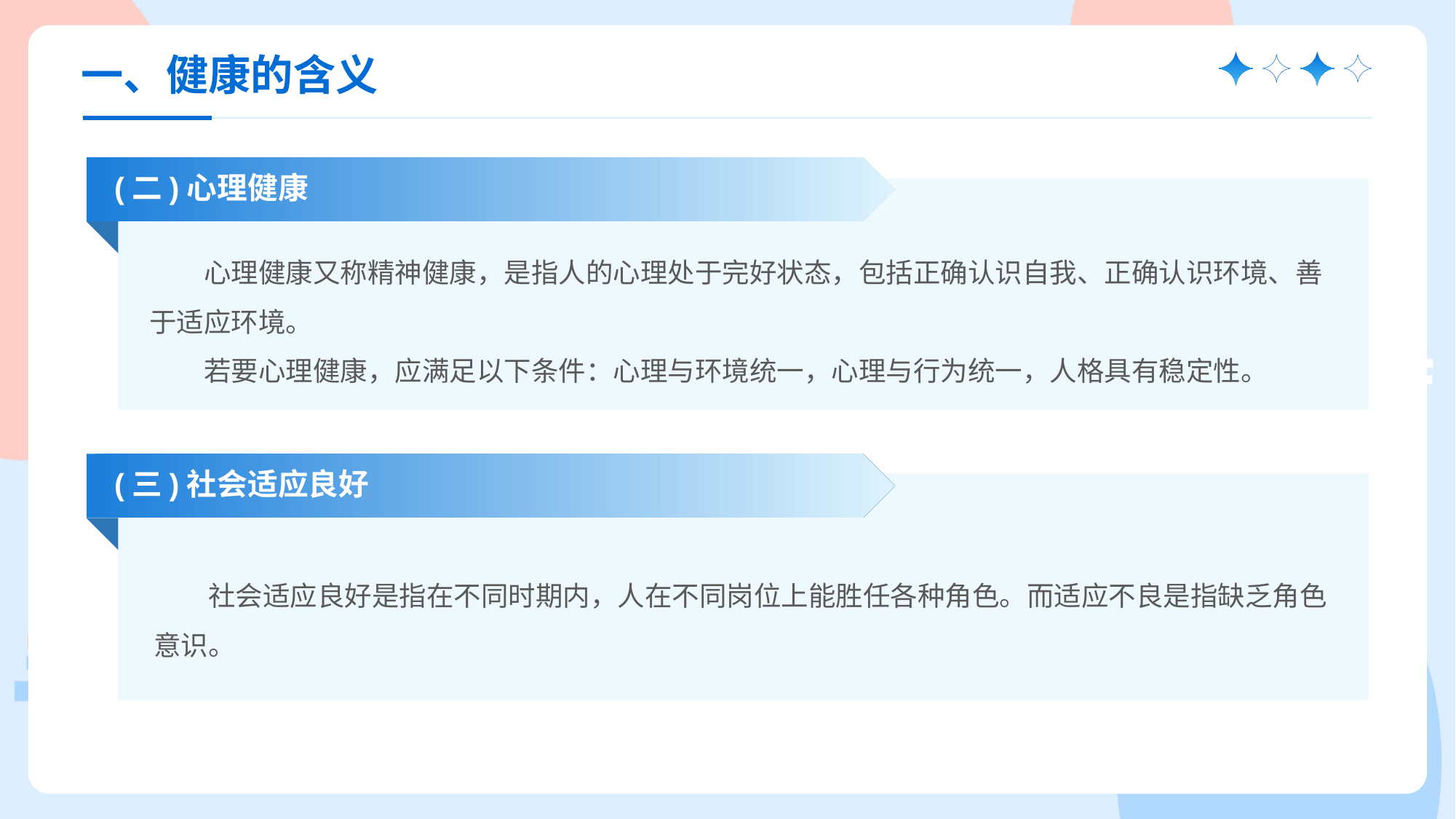

一、健康的含义
(二)心理健康

心理健康又称精神健康，是指人的心理处于完好状态，包括正确认识自我、正确认识环境、善于适应环境。
若要心理健康，应满足以下条件：心理与环境统一，心理与行为统一，人格具有稳定性。
(三)社会适应良好

社会适应良好是指在不同时期内，人在不同岗位上能胜任各种角色。而适应不良是指缺乏角色意识。